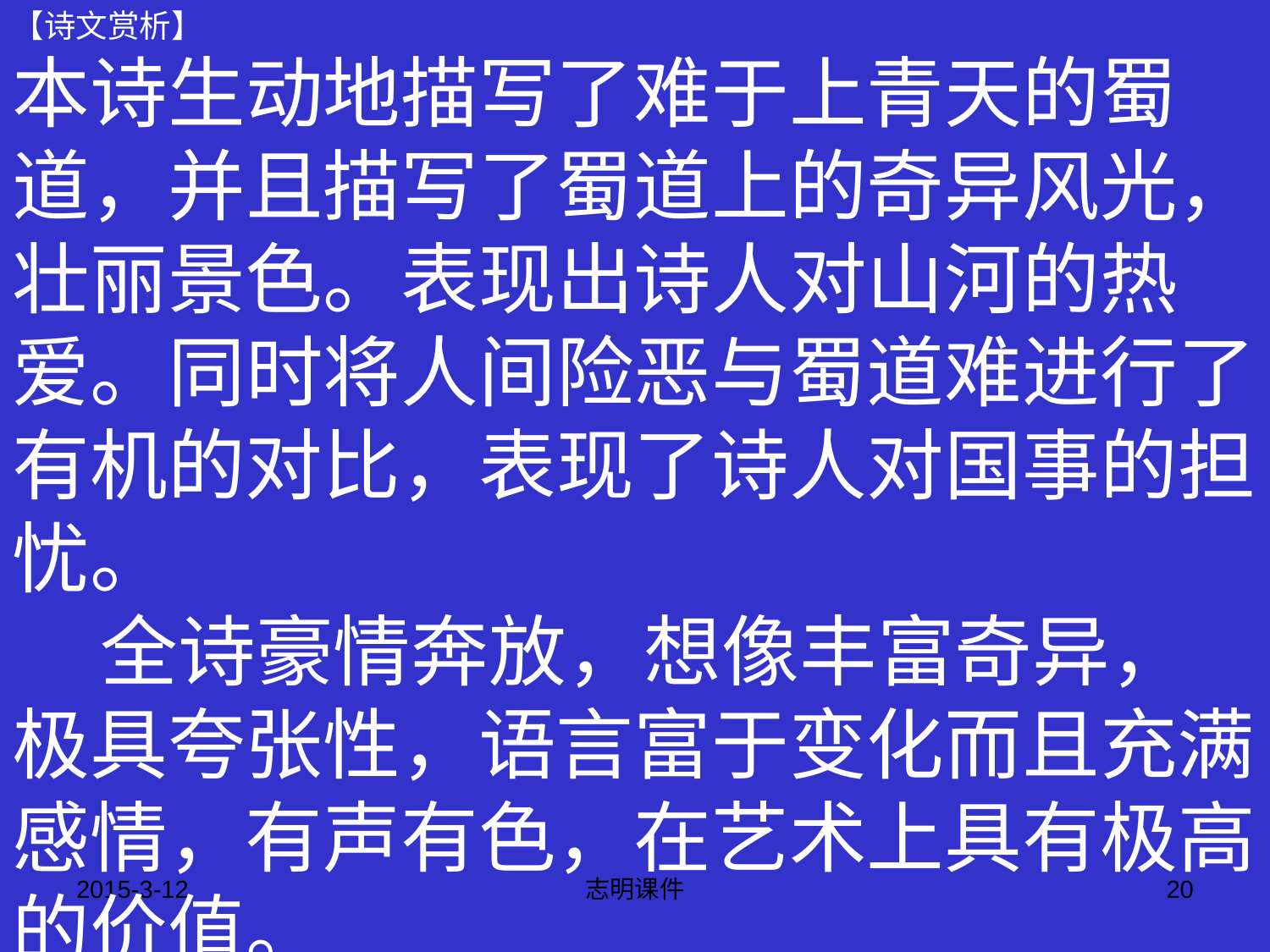

【诗文赏析】
本诗生动地描写了难于上青天的蜀道，并且描写了蜀道上的奇异风光，壮丽景色。表现出诗人对山河的热爱。同时将人间险恶与蜀道难进行了有机的对比，表现了诗人对国事的担忧。
    全诗豪情奔放，想像丰富奇异，
极具夸张性，语言富于变化而且充满
感情，有声有色，在艺术上具有极高
的价值。
2015-3-12
志明课件
20